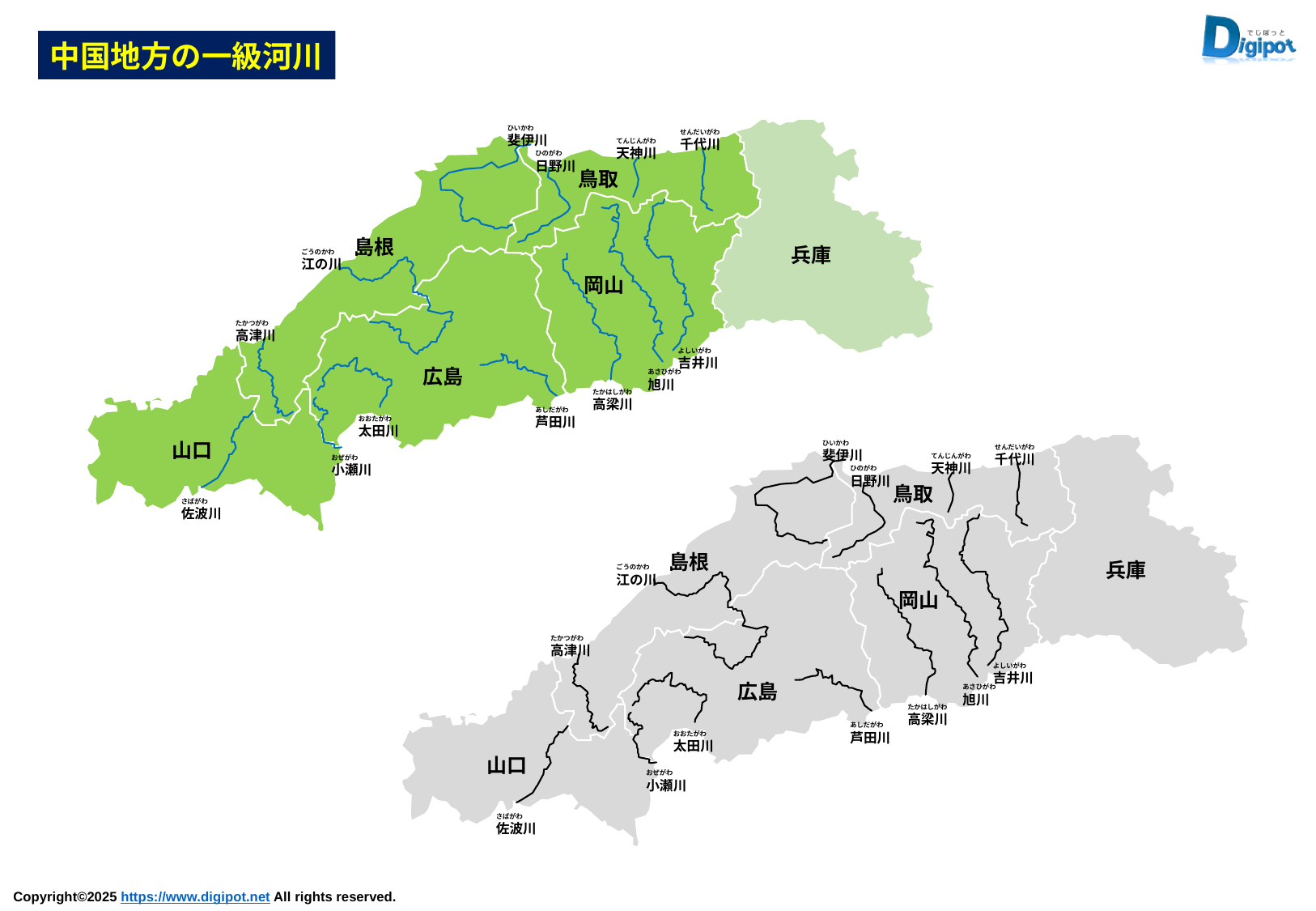

中国地方の一級河川
ひいかわ
斐伊川
せんだいがわ
千代川
てんじんがわ
天神川
ひのがわ
日野川
ごうのかわ
江の川
たかつがわ
高津川
よしいがわ
吉井川
あさひがわ
旭川
たかはしがわ
高梁川
あしだがわ
芦田川
おおたがわ
太田川
おぜがわ
小瀬川
さばがわ
佐波川

鳥取
島根
兵庫
岡山
広島
山口
ひいかわ
斐伊川
せんだいがわ
千代川
てんじんがわ
天神川
ひのがわ
日野川
ごうのかわ
江の川
たかつがわ
高津川
よしいがわ
吉井川
あさひがわ
旭川
たかはしがわ
高梁川
あしだがわ
芦田川
おおたがわ
太田川
おぜがわ
小瀬川
さばがわ
佐波川

鳥取
島根
兵庫
岡山
広島
山口